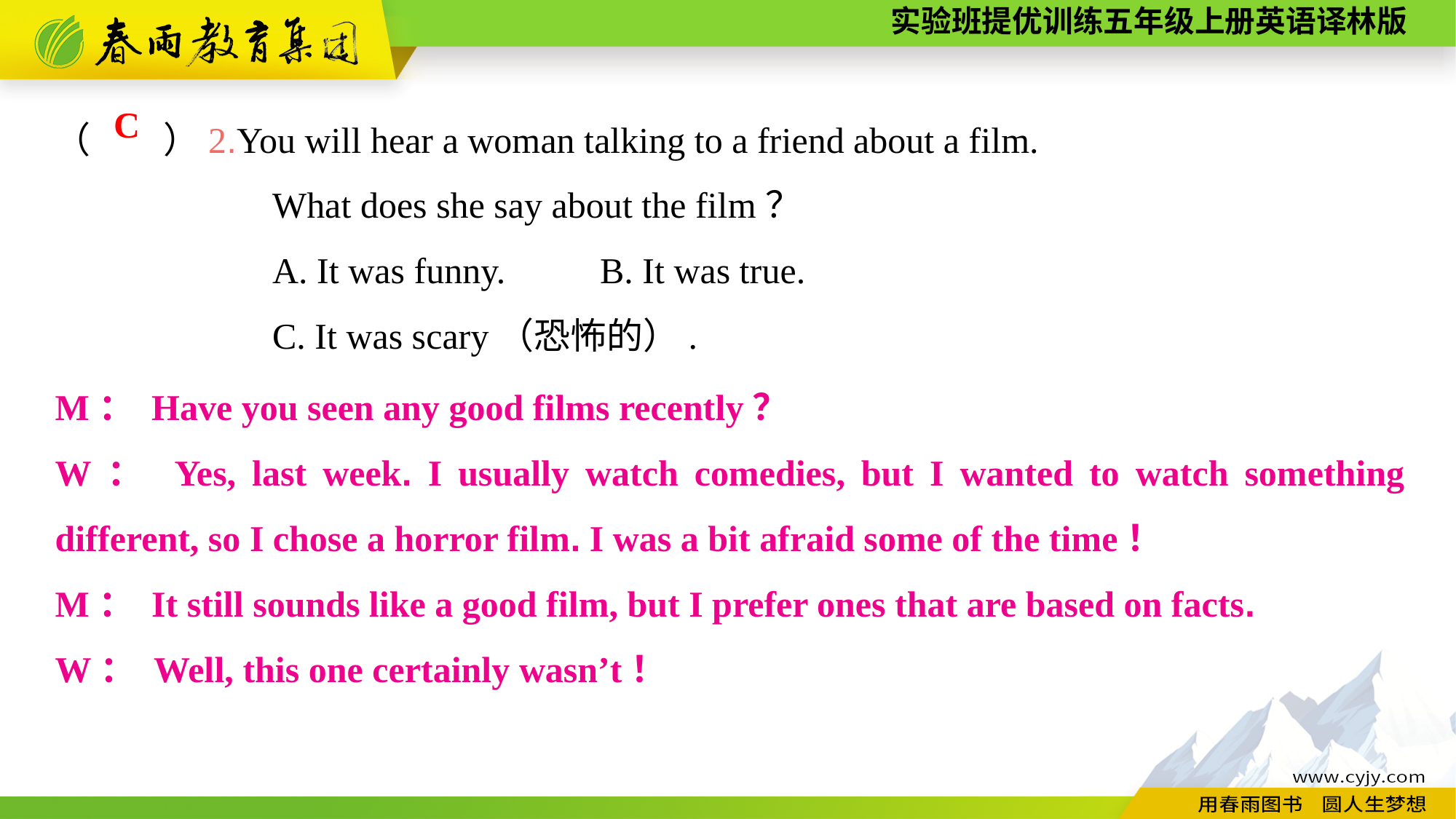

（　　）2.You will hear a woman talking to a friend about a film.
		What does she say about the film？
		A. It was funny.	B. It was true.
		C. It was scary（恐怖的）.
C
M： Have you seen any good films recently？
W： Yes, last week. I usually watch comedies, but I wanted to watch something different, so I chose a horror film. I was a bit afraid some of the time！
M： It still sounds like a good film, but I prefer ones that are based on facts.
W： Well, this one certainly wasn’t！